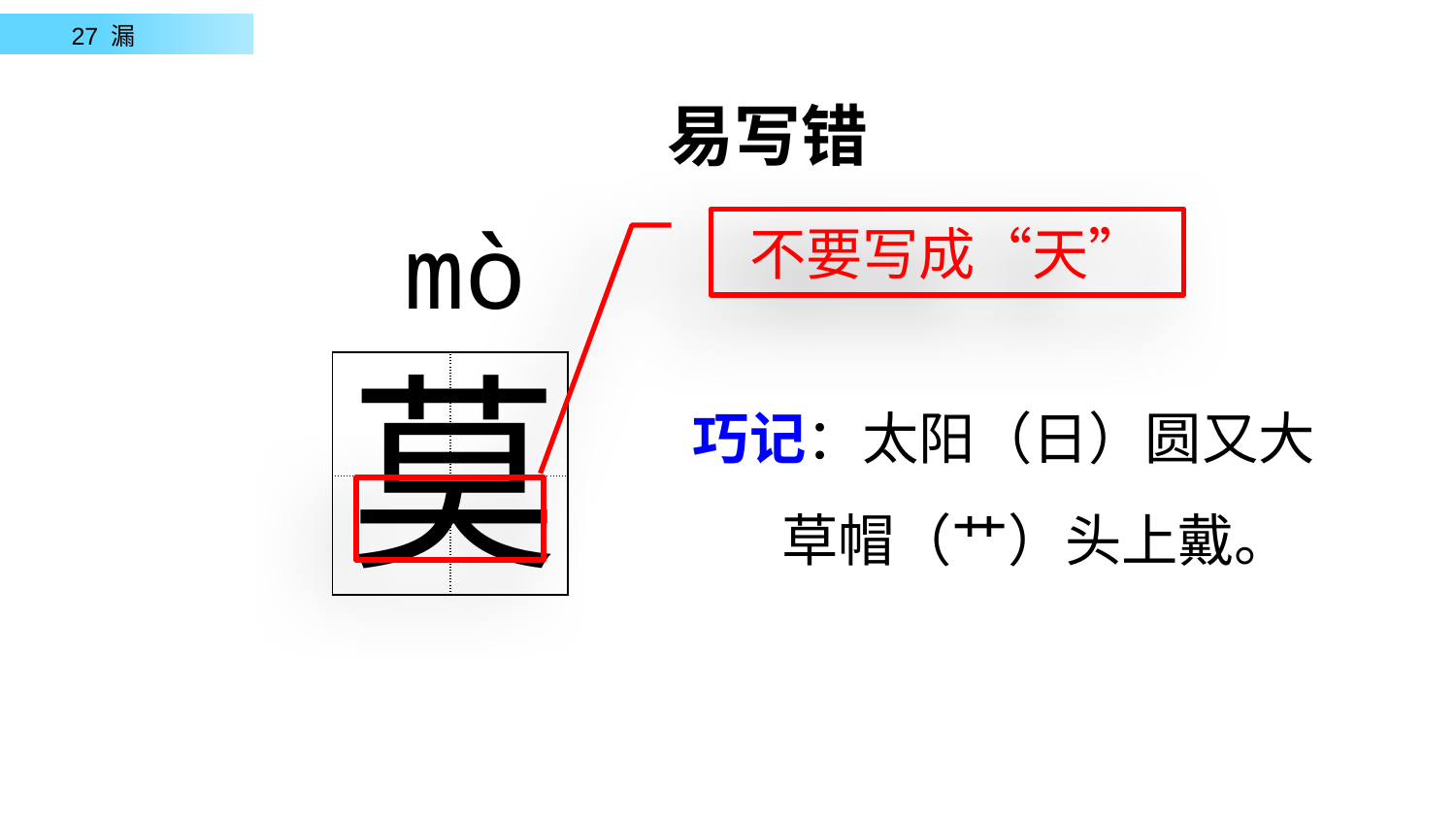

易写错
mò
不要写成“天”
莫
|  |  |
| --- | --- |
|  |  |
巧记：太阳（日）圆又大
      草帽（艹）头上戴。